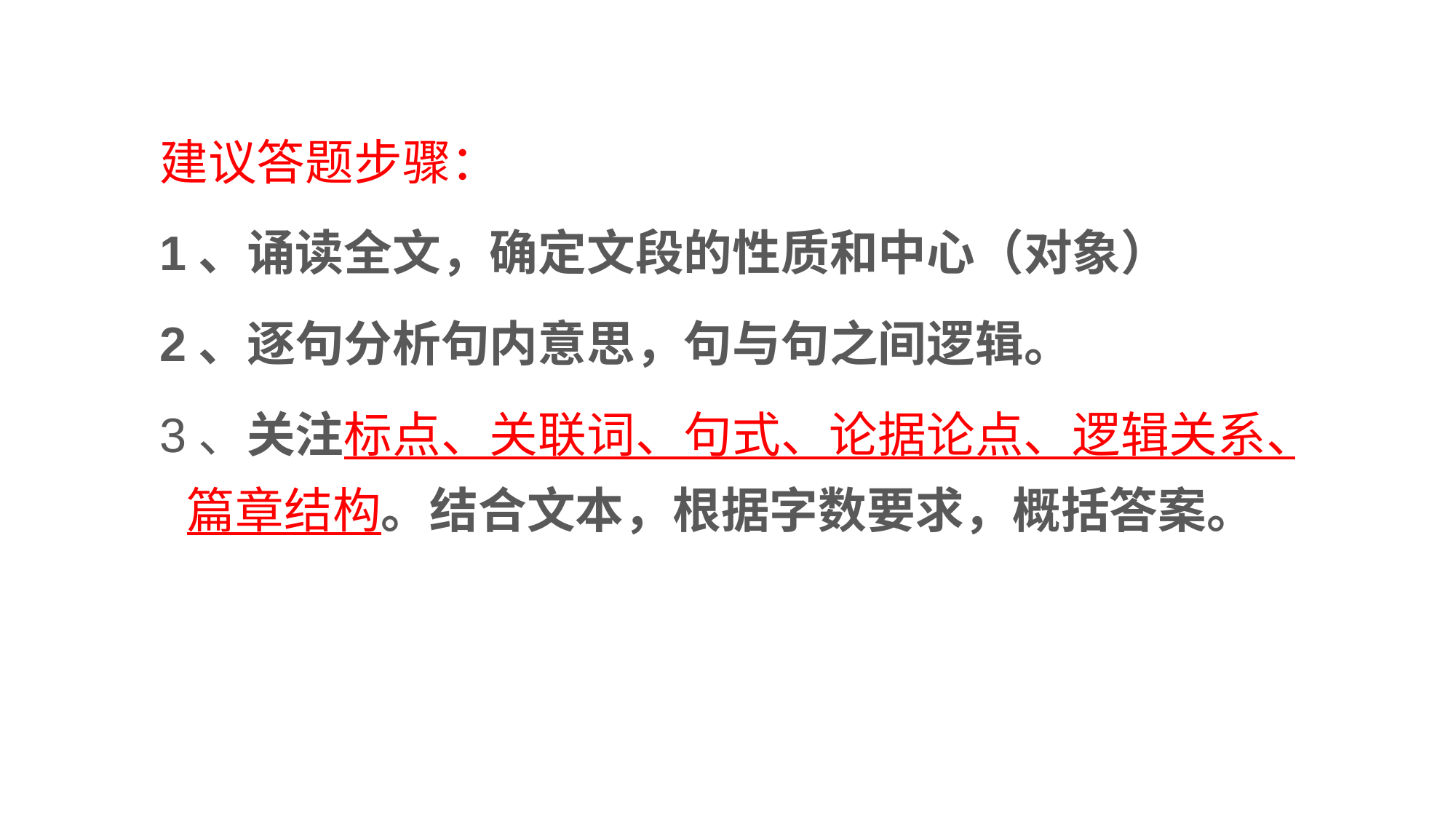

建议答题步骤：
1、诵读全文，确定文段的性质和中心（对象）
2、逐句分析句内意思，句与句之间逻辑。
3、关注标点、关联词、句式、论据论点、逻辑关系、篇章结构。结合文本，根据字数要求，概括答案。